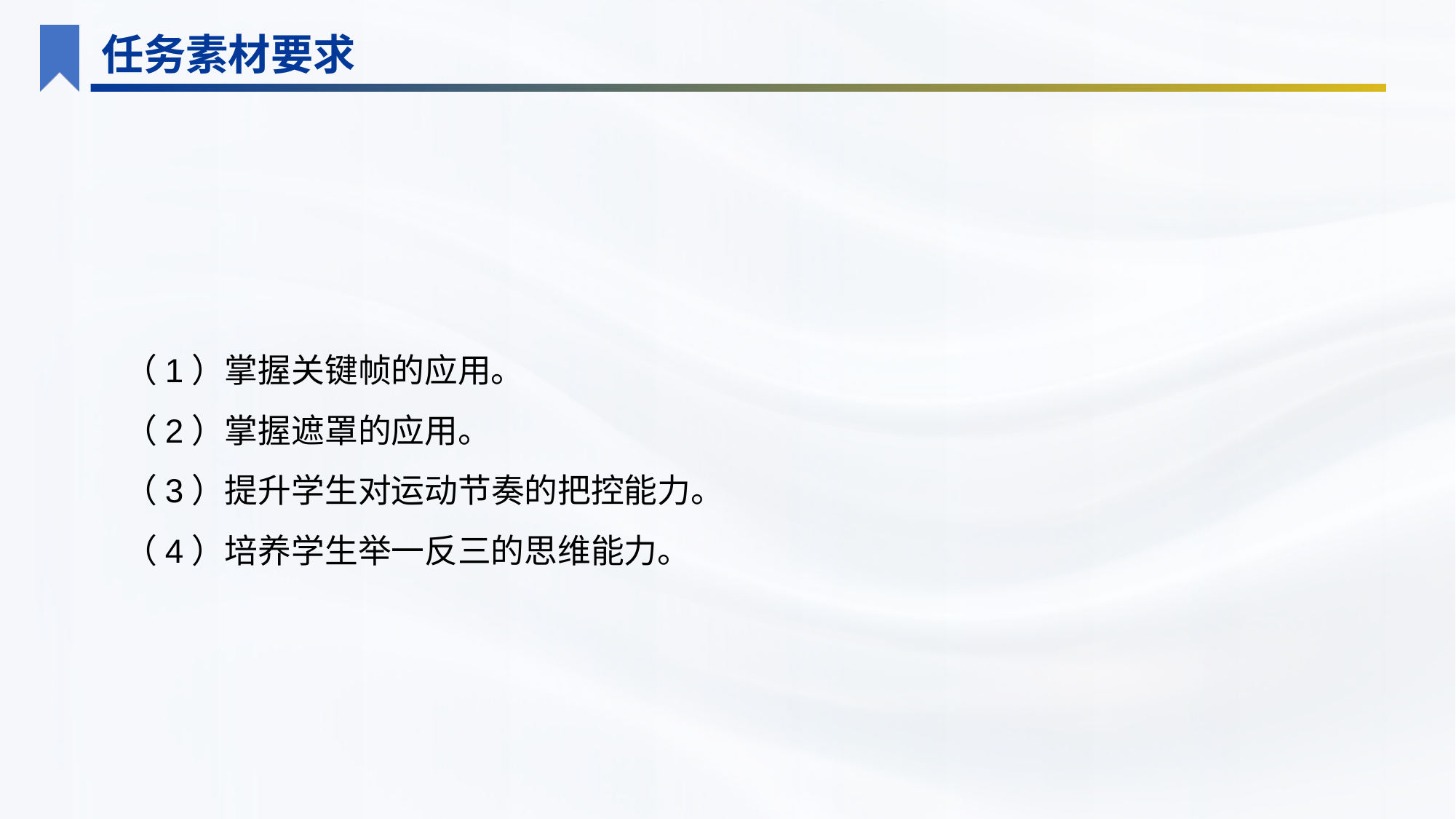

任务素材要求
（1）掌握关键帧的应用。
（2）掌握遮罩的应用。
（3）提升学生对运动节奏的把控能力。
（4）培养学生举一反三的思维能力。